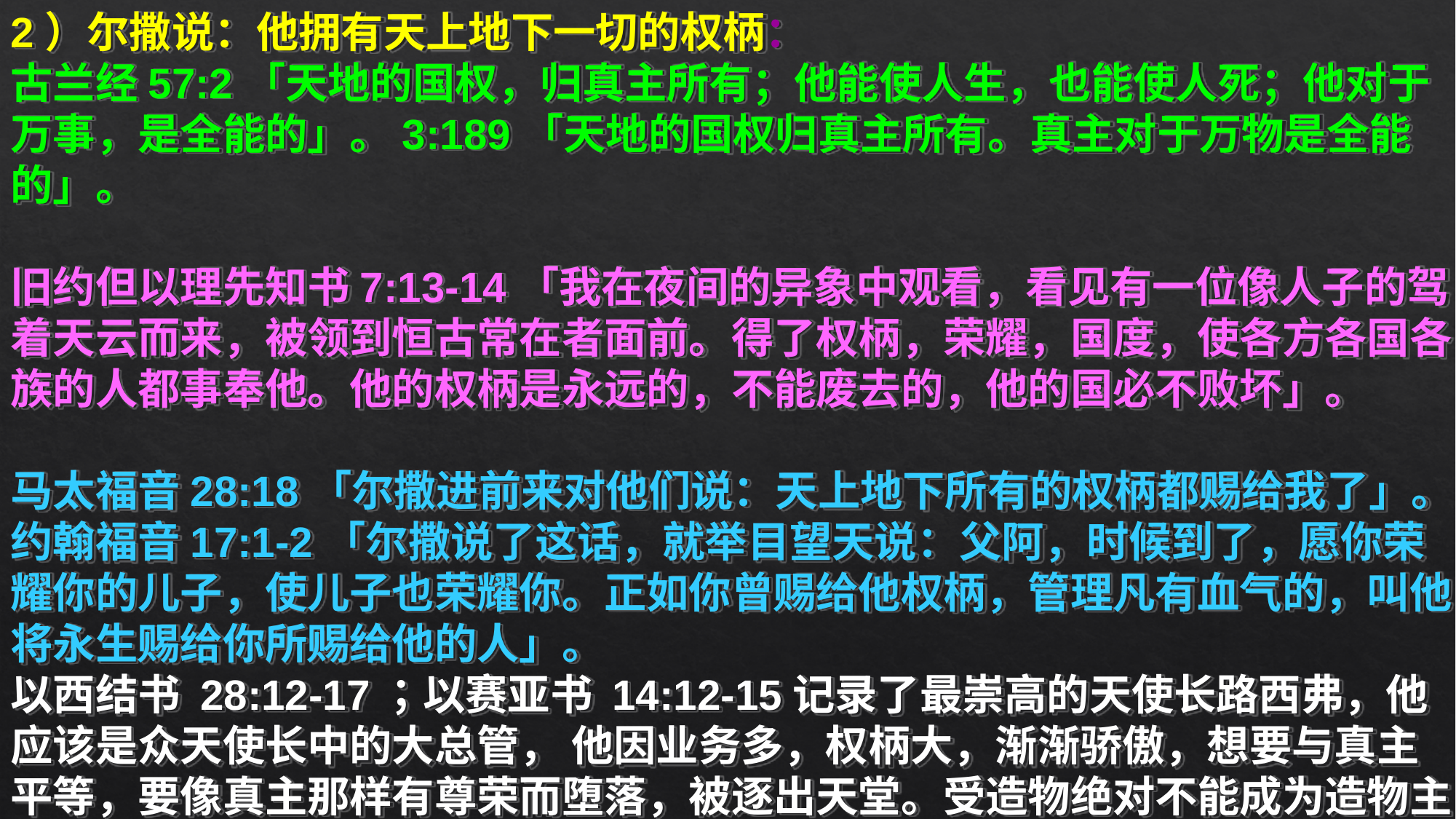

2）尔撒说：他拥有天上地下一切的权柄：
古兰经57:2「天地的国权，归真主所有；他能使人生，也能使人死；他对于万事，是全能的」。3:189「天地的国权归真主所有。真主对于万物是全能的」。

旧约但以理先知书7:13-14「我在夜间的异象中观看，看见有一位像人子的驾着天云而来，被领到恒古常在者面前。得了权柄，荣耀，国度，使各方各国各族的人都事奉他。他的权柄是永远的，不能废去的，他的国必不败坏」。

马太福音28:18「尔撒进前来对他们说：天上地下所有的权柄都赐给我了」。
约翰福音17:1-2「尔撒说了这话，就举目望天说：父阿，时候到了，愿你荣耀你的儿子，使儿子也荣耀你。正如你曾赐给他权柄，管理凡有血气的，叫他将永生赐给你所赐给他的人」。
以西结书 28:12-17；以赛亚书 14:12-15记录了最崇高的天使长路西弗，他应该是众天使长中的大总管， 他因业务多，权柄大，渐渐骄傲，想要与真主平等，要像真主那样有尊荣而堕落，被逐出天堂。受造物绝对不能成为造物主！